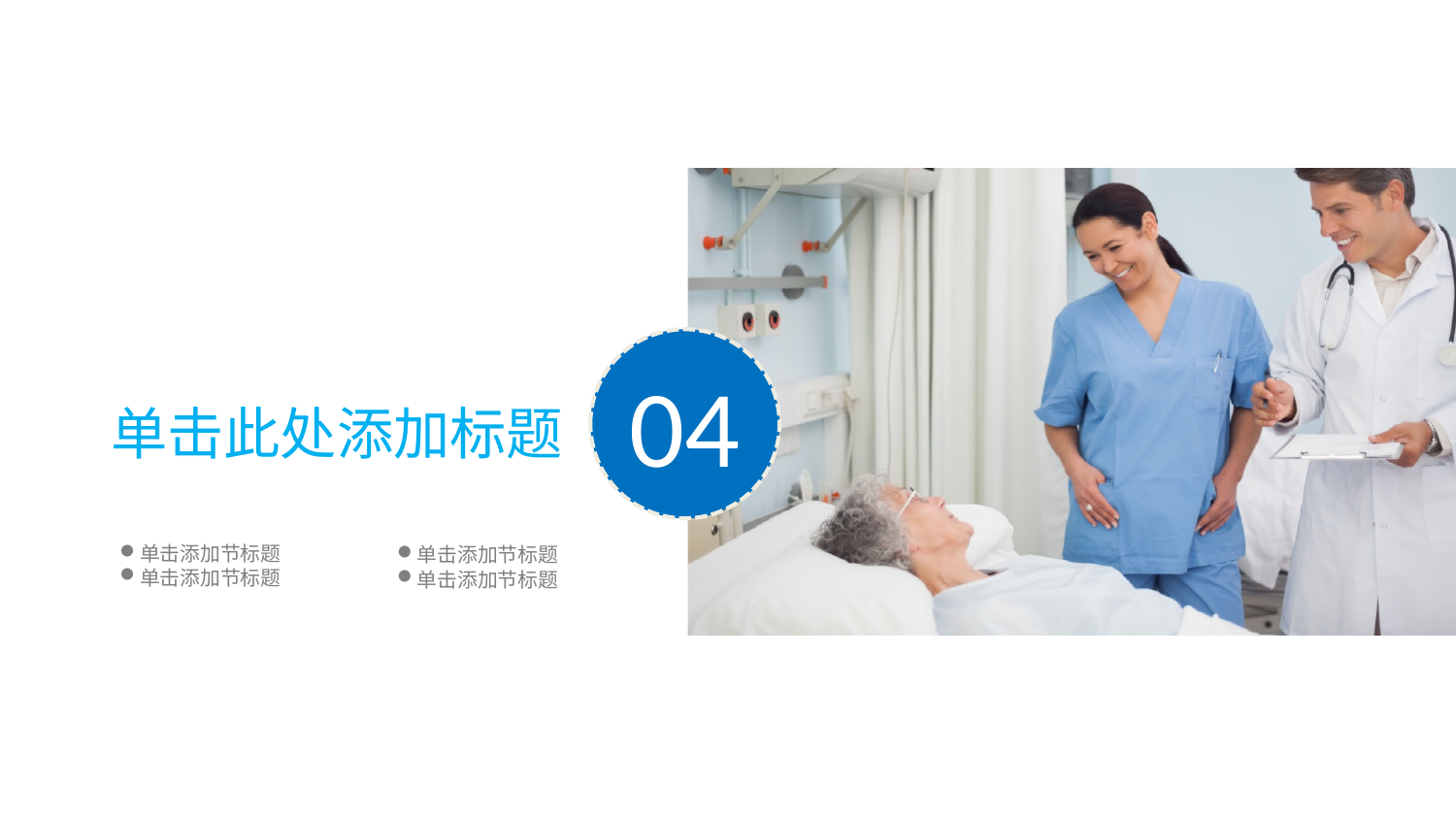

04
单击此处添加标题
单击添加节标题
单击添加节标题
单击添加节标题
单击添加节标题